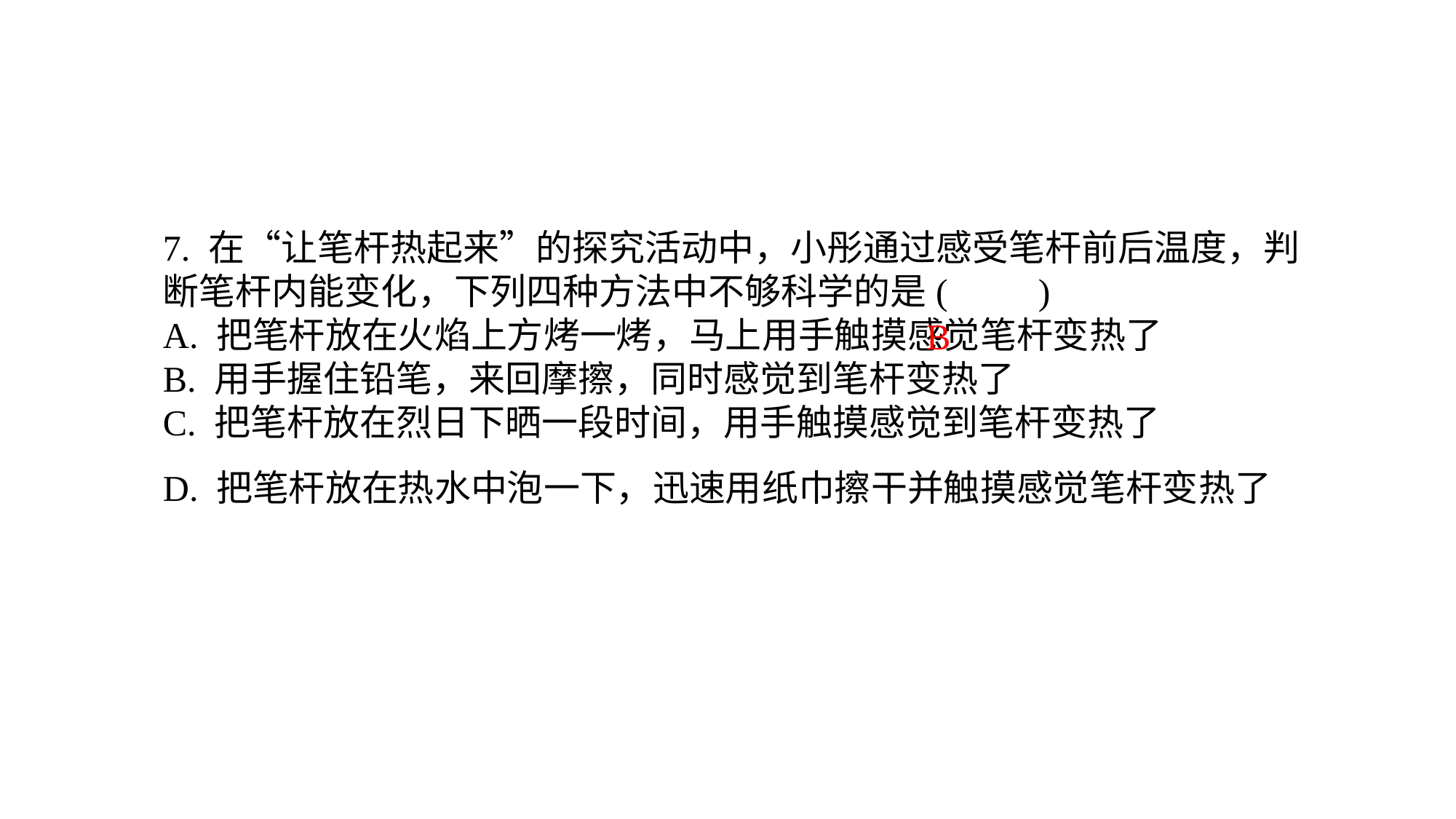

7. 在“让笔杆热起来”的探究活动中，小彤通过感受笔杆前后温度，判断笔杆内能变化，下列四种方法中不够科学的是(　　)A. 把笔杆放在火焰上方烤一烤，马上用手触摸感觉笔杆变热了B. 用手握住铅笔，来回摩擦，同时感觉到笔杆变热了C. 把笔杆放在烈日下晒一段时间，用手触摸感觉到笔杆变热了D. 把笔杆放在热水中泡一下，迅速用纸巾擦干并触摸感觉笔杆变热了
B